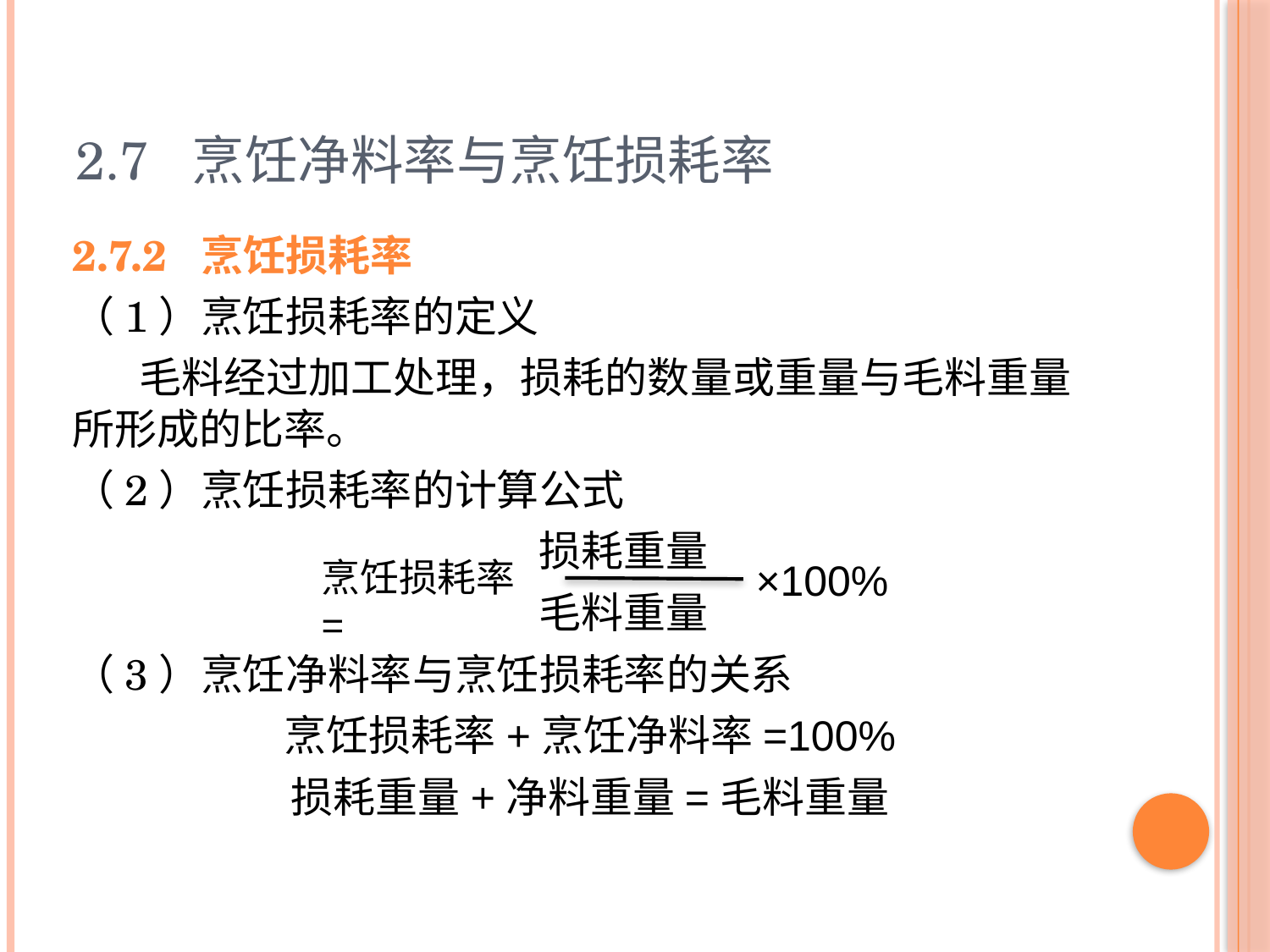

# 2.7  烹饪净料率与烹饪损耗率
2.7.2  烹饪损耗率
（1）烹饪损耗率的定义
      毛料经过加工处理，损耗的数量或重量与毛料重量所形成的比率。
（2）烹饪损耗率的计算公式
      损耗重量
      毛料重量
（3）烹饪净料率与烹饪损耗率的关系
烹饪损耗率+烹饪净料率=100%
损耗重量+净料重量=毛料重量
烹饪损耗率=
×100%